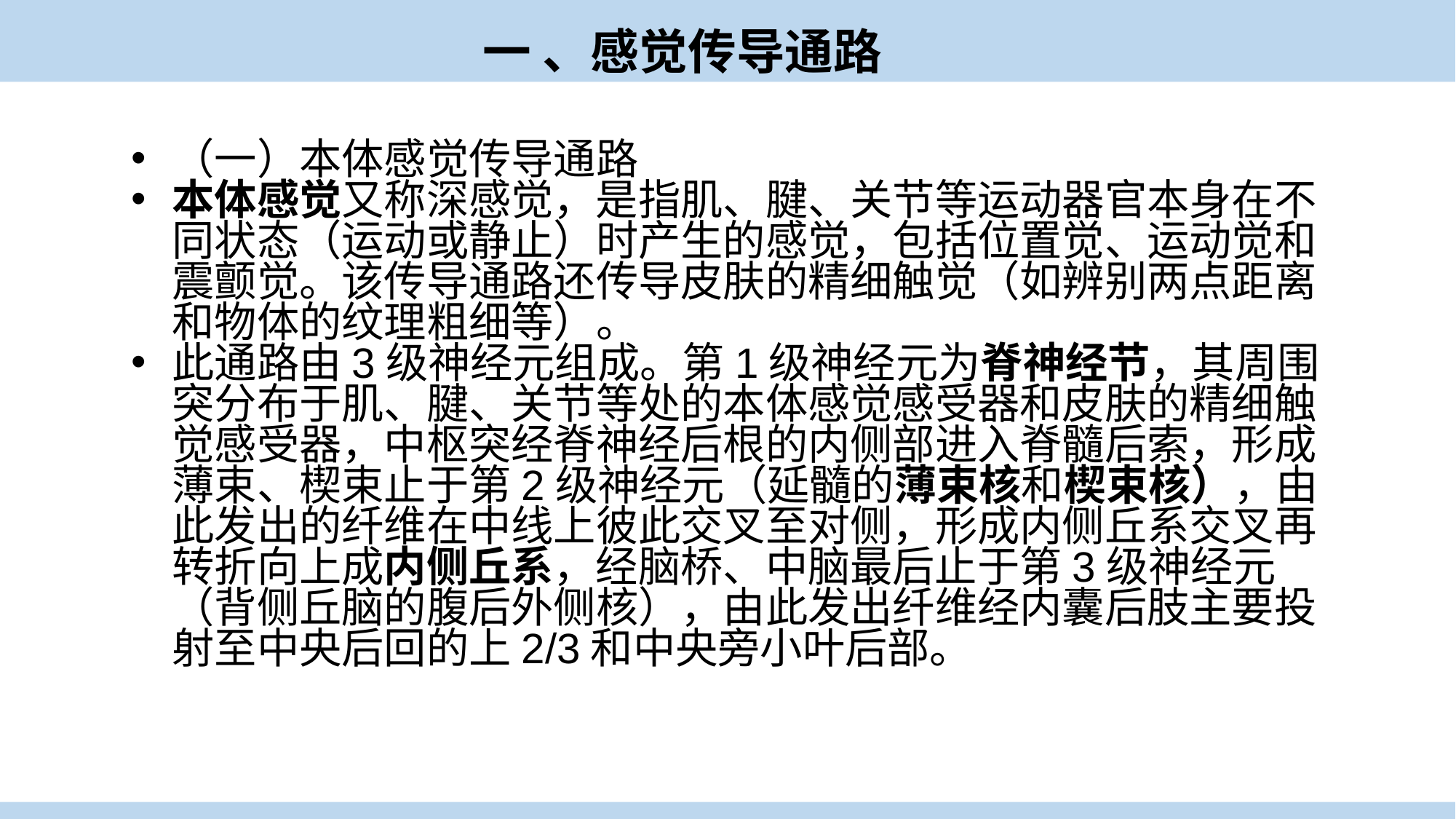

一 、感觉传导通路
（一）本体感觉传导通路
本体感觉又称深感觉，是指肌、腱、关节等运动器官本身在不同状态（运动或静止）时产生的感觉，包括位置觉、运动觉和震颤觉。该传导通路还传导皮肤的精细触觉（如辨别两点距离和物体的纹理粗细等）。
此通路由3级神经元组成。第1级神经元为脊神经节，其周围突分布于肌、腱、关节等处的本体感觉感受器和皮肤的精细触觉感受器，中枢突经脊神经后根的内侧部进入脊髓后索，形成薄束、楔束止于第2级神经元（延髓的薄束核和楔束核），由此发出的纤维在中线上彼此交叉至对侧，形成内侧丘系交叉再转折向上成内侧丘系，经脑桥、中脑最后止于第3级神经元（背侧丘脑的腹后外侧核），由此发出纤维经内囊后肢主要投射至中央后回的上2/3和中央旁小叶后部。